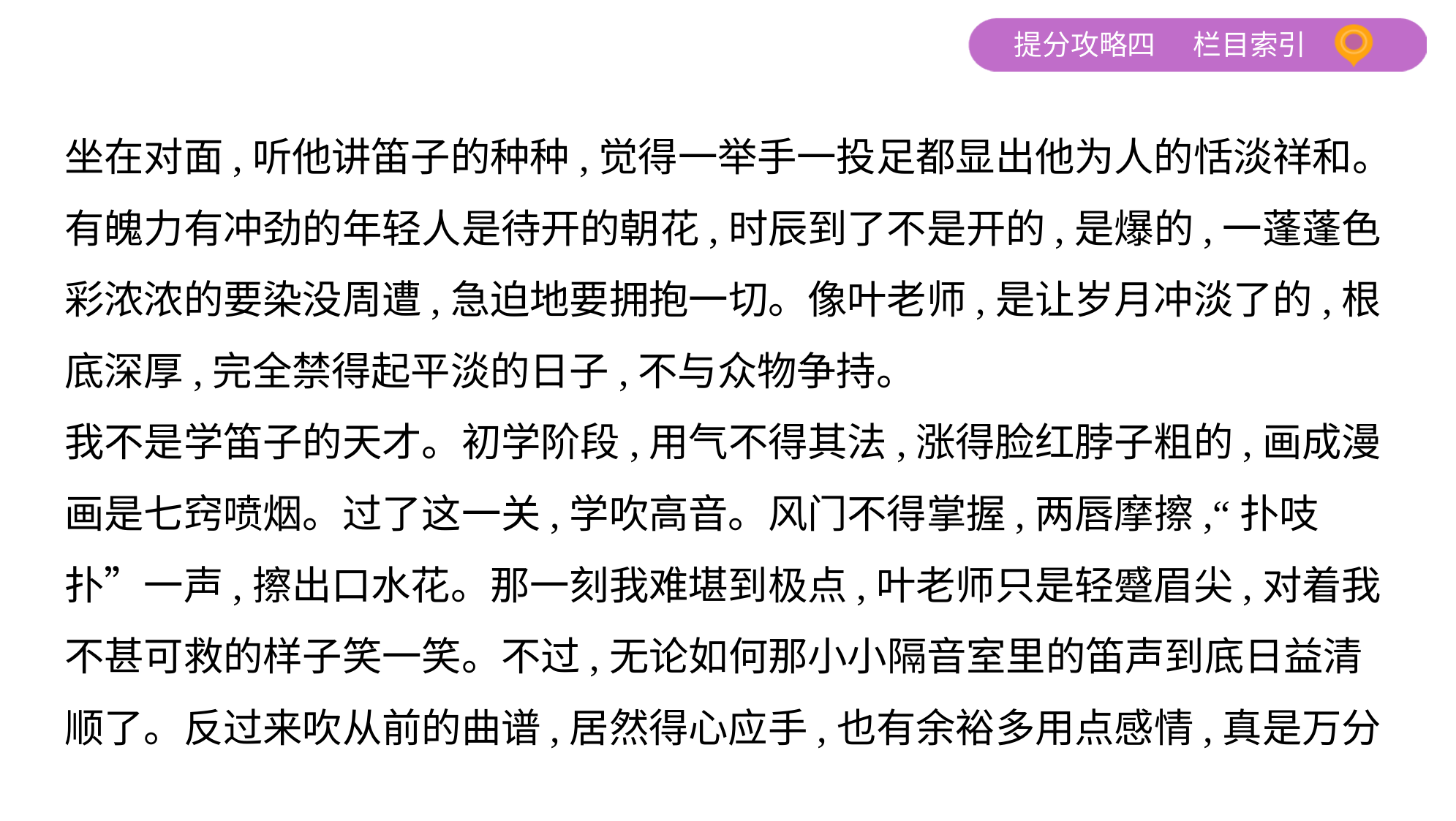

坐在对面,听他讲笛子的种种,觉得一举手一投足都显出他为人的恬淡祥和。
有魄力有冲劲的年轻人是待开的朝花,时辰到了不是开的,是爆的,一蓬蓬色
彩浓浓的要染没周遭,急迫地要拥抱一切。像叶老师,是让岁月冲淡了的,根
底深厚,完全禁得起平淡的日子,不与众物争持。
我不是学笛子的天才。初学阶段,用气不得其法,涨得脸红脖子粗的,画成漫
画是七窍喷烟。过了这一关,学吹高音。风门不得掌握,两唇摩擦,“扑吱
扑”一声,擦出口水花。那一刻我难堪到极点,叶老师只是轻蹙眉尖,对着我
不甚可救的样子笑一笑。不过,无论如何那小小隔音室里的笛声到底日益清
顺了。反过来吹从前的曲谱,居然得心应手,也有余裕多用点感情,真是万分